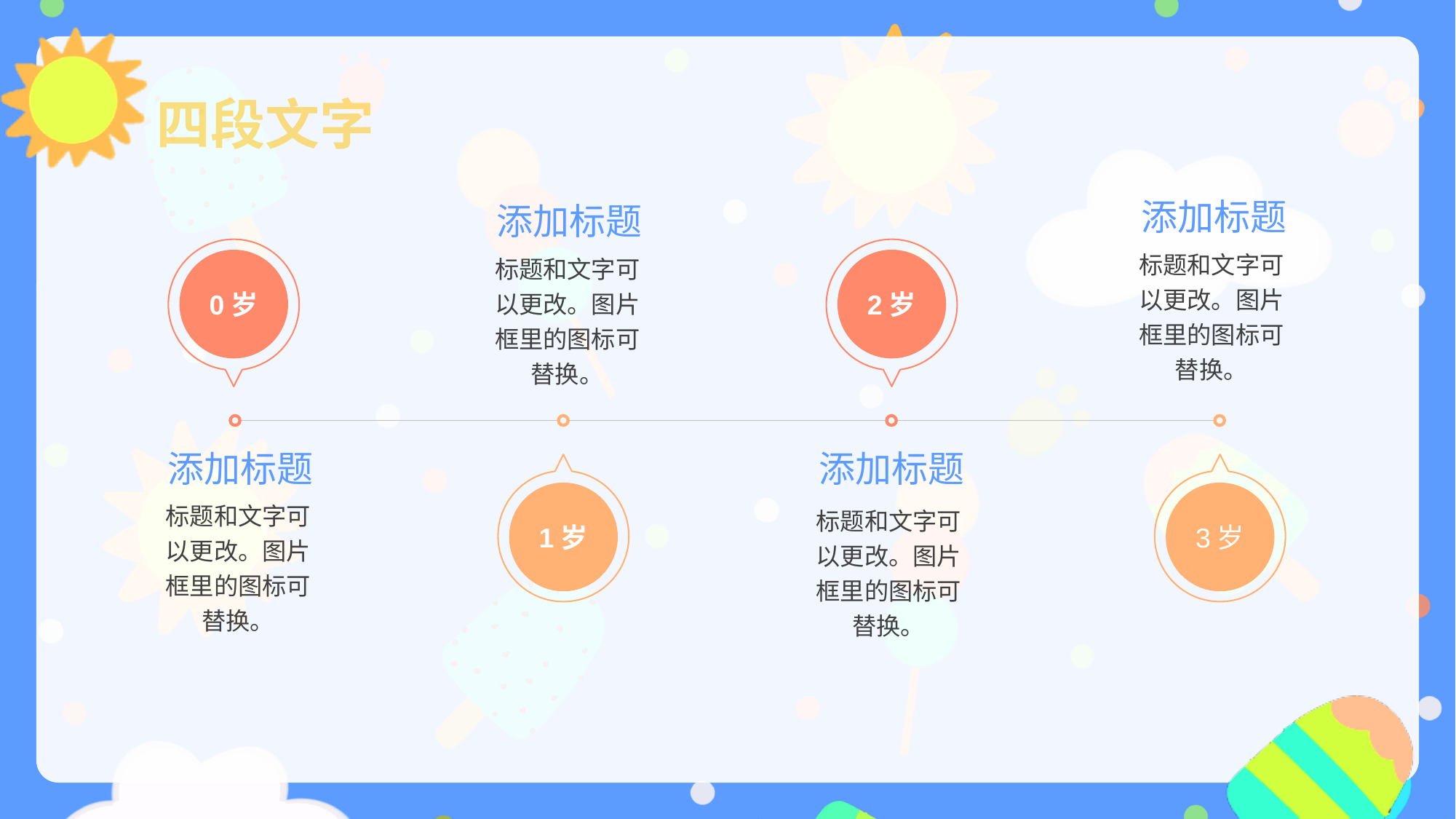

四段文字
添加标题
添加标题

0岁
2岁

1岁

3岁
标题和文字可以更改。图片框里的图标可替换。
标题和文字可以更改。图片框里的图标可替换。
添加标题
添加标题
标题和文字可以更改。图片框里的图标可替换。
标题和文字可以更改。图片框里的图标可替换。